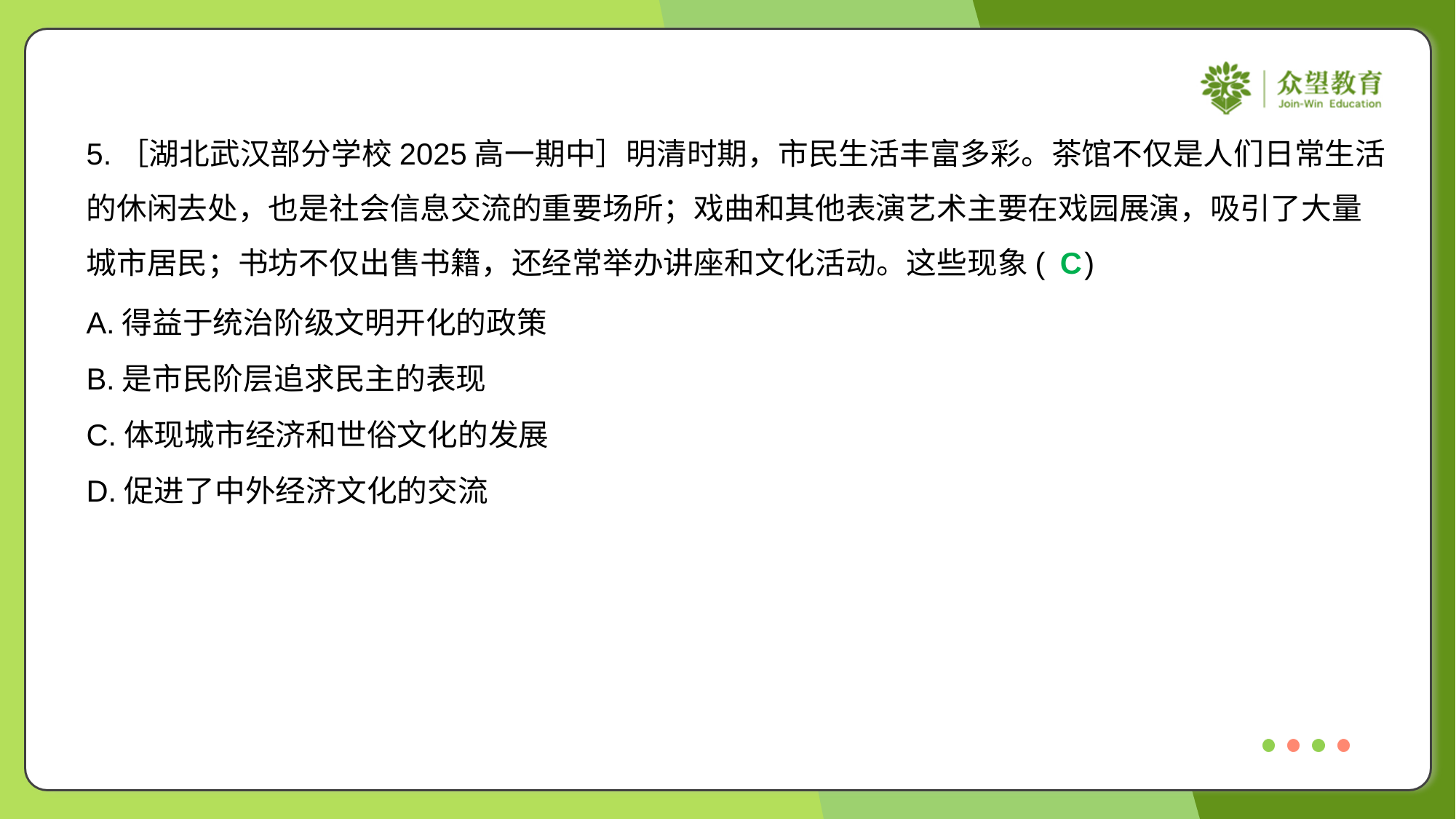

5.［湖北武汉部分学校2025高一期中］明清时期，市民生活丰富多彩。茶馆不仅是人们日常生活
的休闲去处，也是社会信息交流的重要场所；戏曲和其他表演艺术主要在戏园展演，吸引了大量
城市居民；书坊不仅出售书籍，还经常举办讲座和文化活动。这些现象(     )
C
A.得益于统治阶级文明开化的政策
B.是市民阶层追求民主的表现
C.体现城市经济和世俗文化的发展
D.促进了中外经济文化的交流